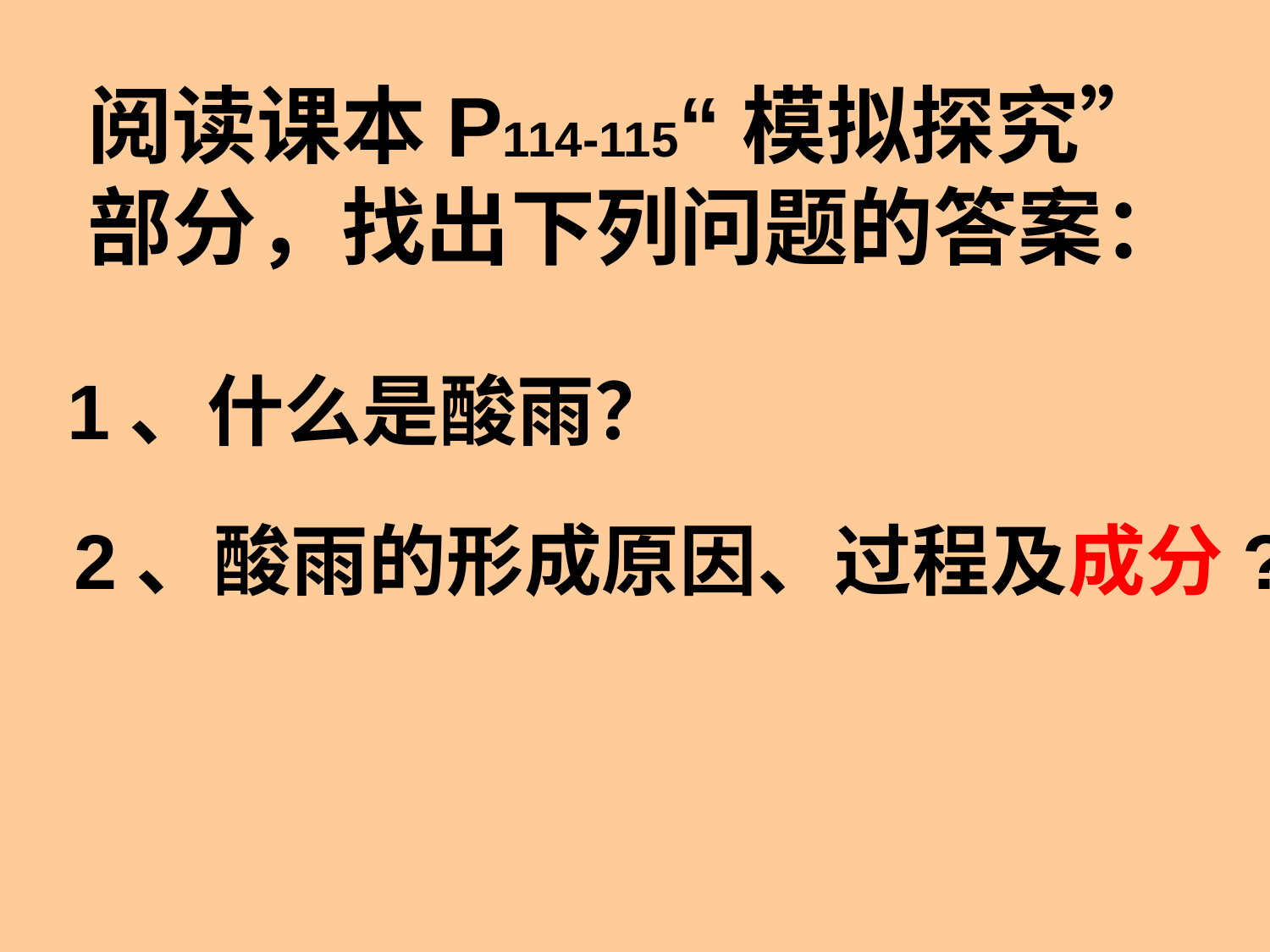

阅读课本P114-115“模拟探究”部分，找出下列问题的答案：
1、什么是酸雨？
2、酸雨的形成原因、过程及成分?